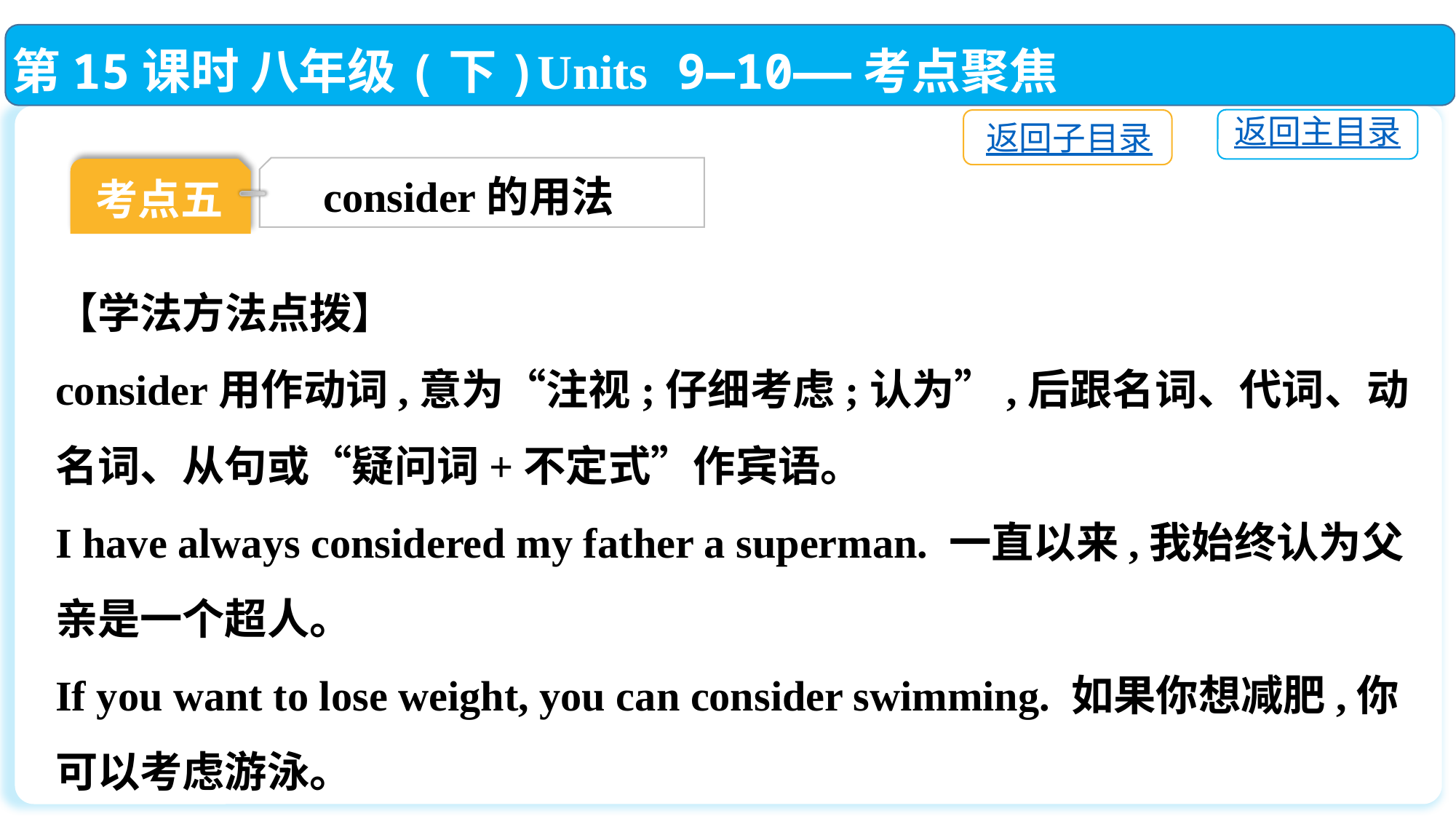

第15课时 八年级(下)Units 9—10——考点聚焦

返回主目录

返回子目录
consider的用法
考点五

【学法方法点拨】
consider用作动词,意为“注视;仔细考虑;认为”,后跟名词、代词、动名词、从句或“疑问词+不定式”作宾语。
I have always considered my father a superman. 一直以来,我始终认为父亲是一个超人。
If you want to lose weight, you can consider swimming. 如果你想减肥,你可以考虑游泳。